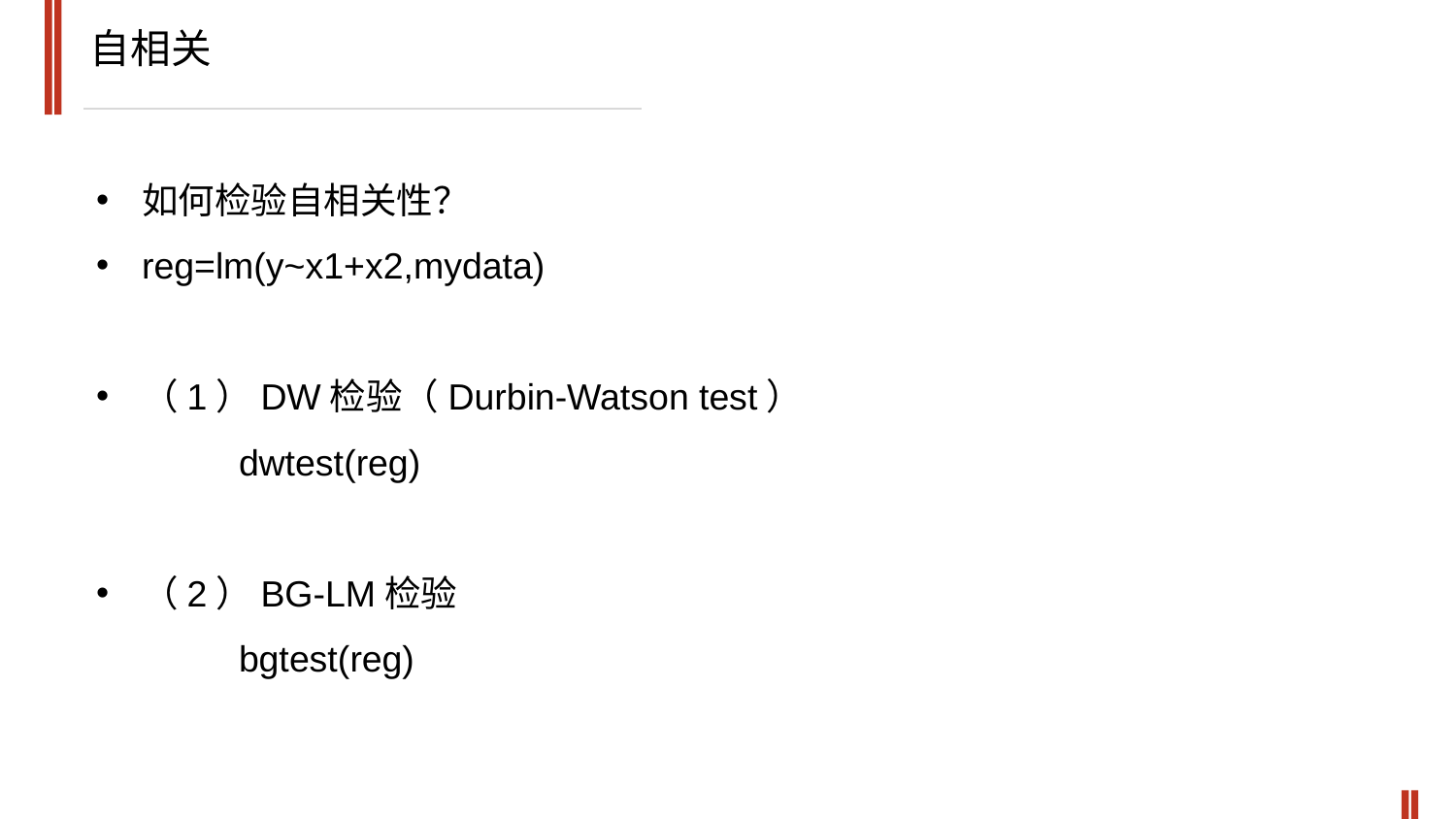

自相关
如何检验自相关性？
reg=lm(y~x1+x2,mydata)

（1）DW检验（Durbin-Watson test）
              dwtest(reg)

（2）BG-LM检验
              bgtest(reg)